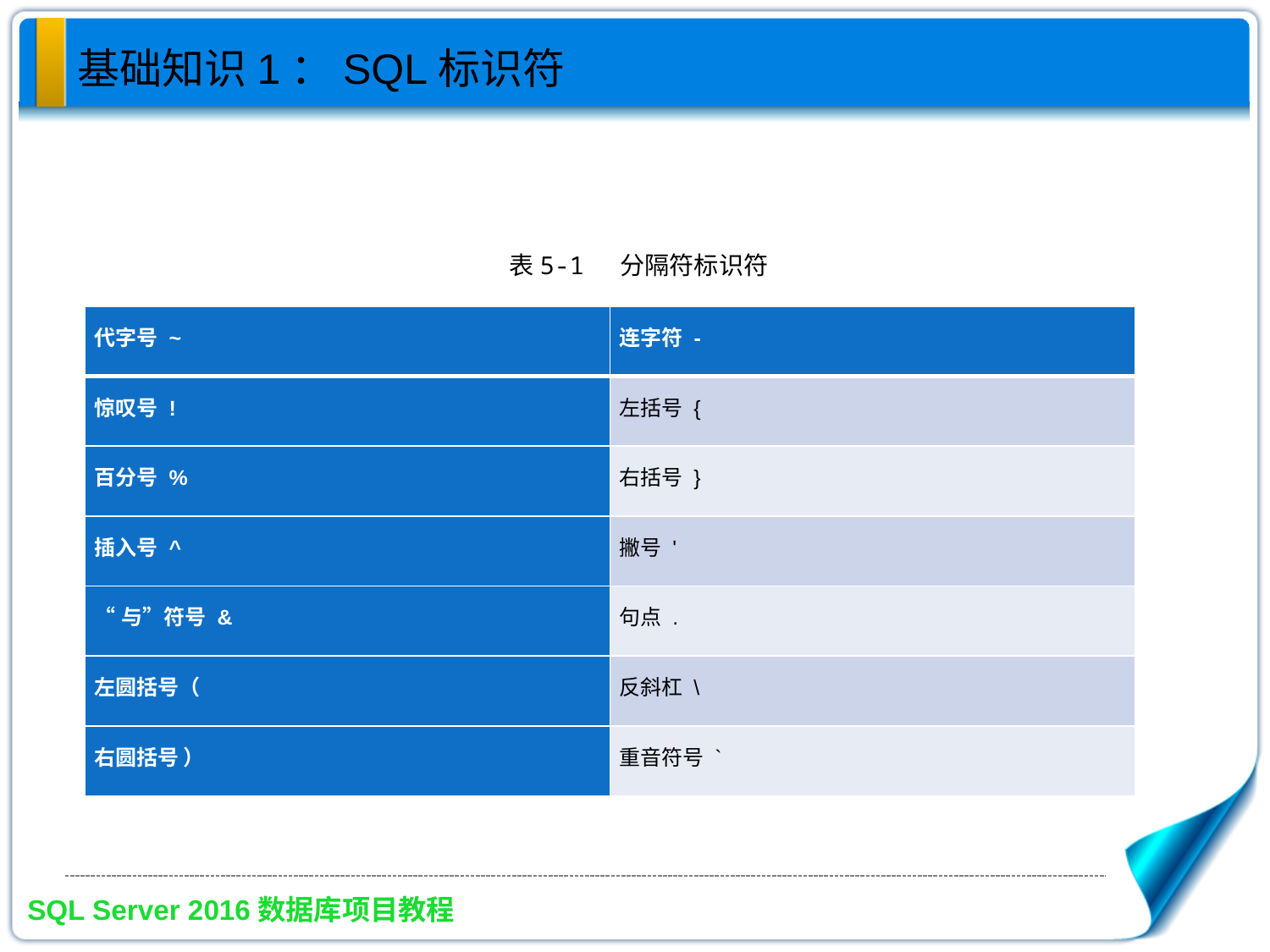

基础知识1：SQL标识符
表5-1  分隔符标识符
| 代字号 ~ | 连字符 - |
| --- | --- |
| 惊叹号 ! | 左括号 { |
| 百分号 % | 右括号 } |
| 插入号 ^ | 撇号 ' |
| “与”符号 & | 句点 . |
| 左圆括号（ | 反斜杠 \ |
| 右圆括号 ） | 重音符号 ` |